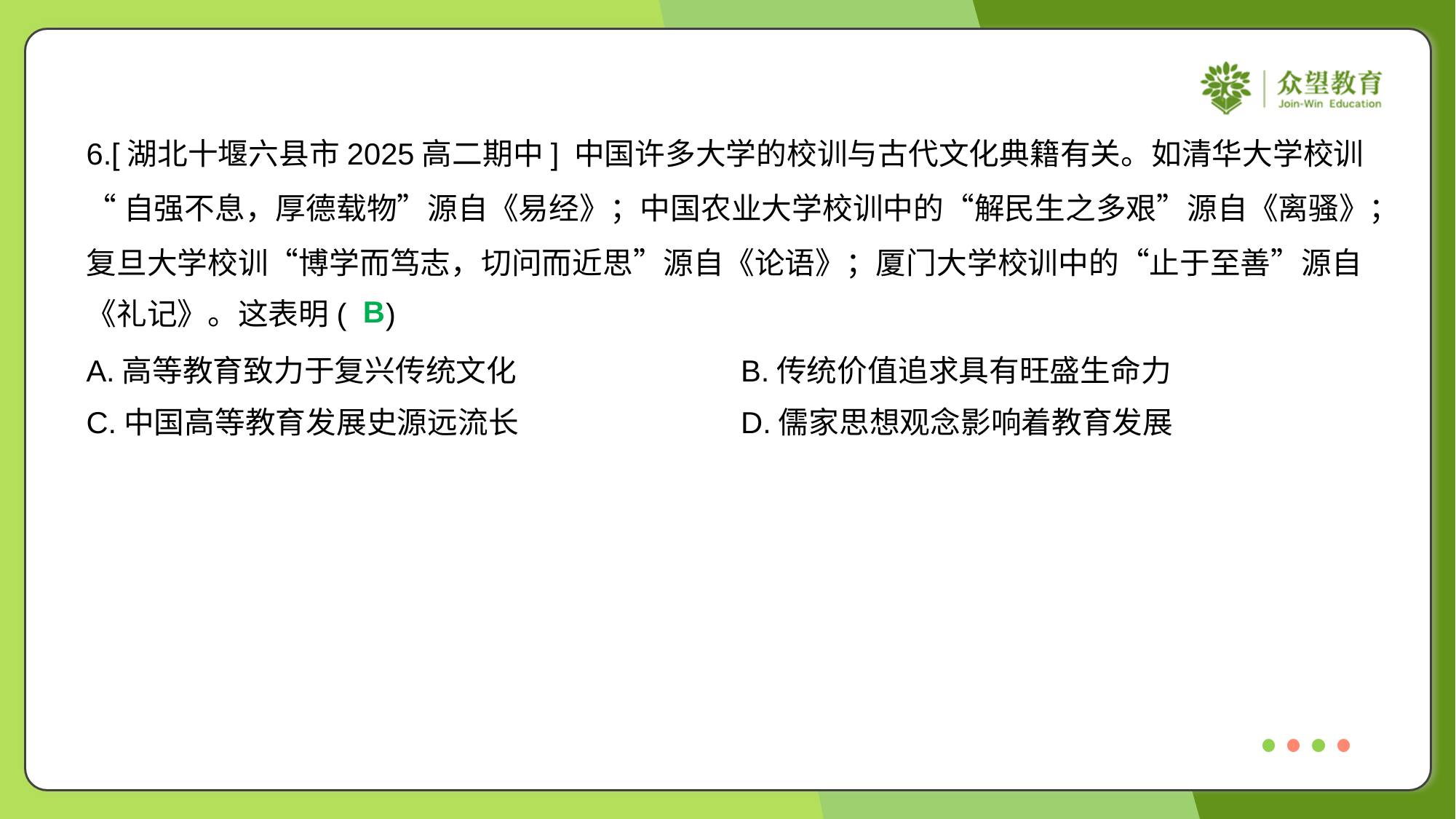

6.[湖北十堰六县市2025高二期中] 中国许多大学的校训与古代文化典籍有关。如清华大学校训
“自强不息，厚德载物”源自《易经》；中国农业大学校训中的“解民生之多艰”源自《离骚》；
复旦大学校训“博学而笃志，切问而近思”源自《论语》；厦门大学校训中的“止于至善”源自
《礼记》。这表明(     )
B
A.高等教育致力于复兴传统文化	B.传统价值追求具有旺盛生命力
C.中国高等教育发展史源远流长	D.儒家思想观念影响着教育发展